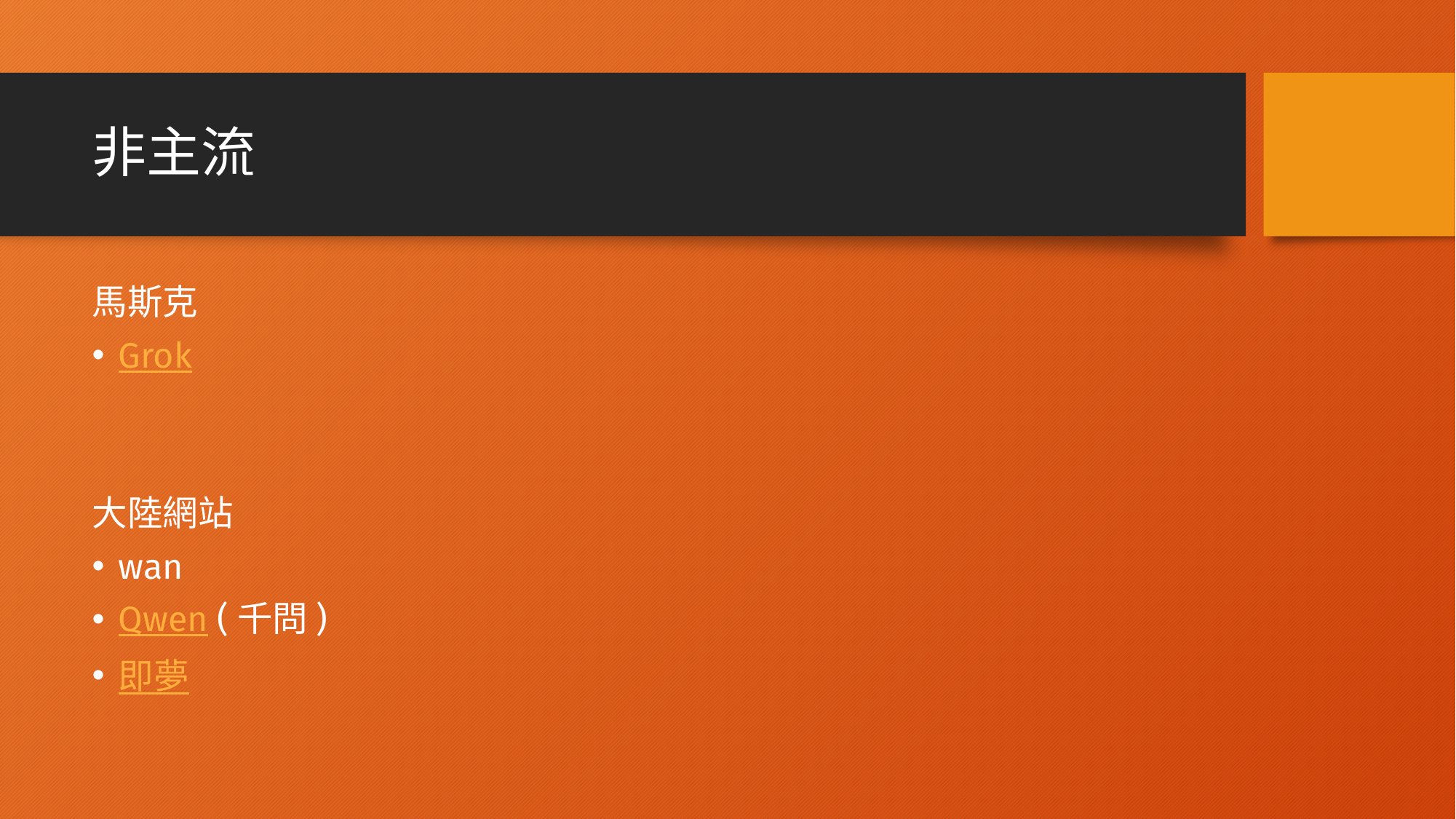

# 非主流
馬斯克
Grok

大陸網站
wan
Qwen (千問)
即夢